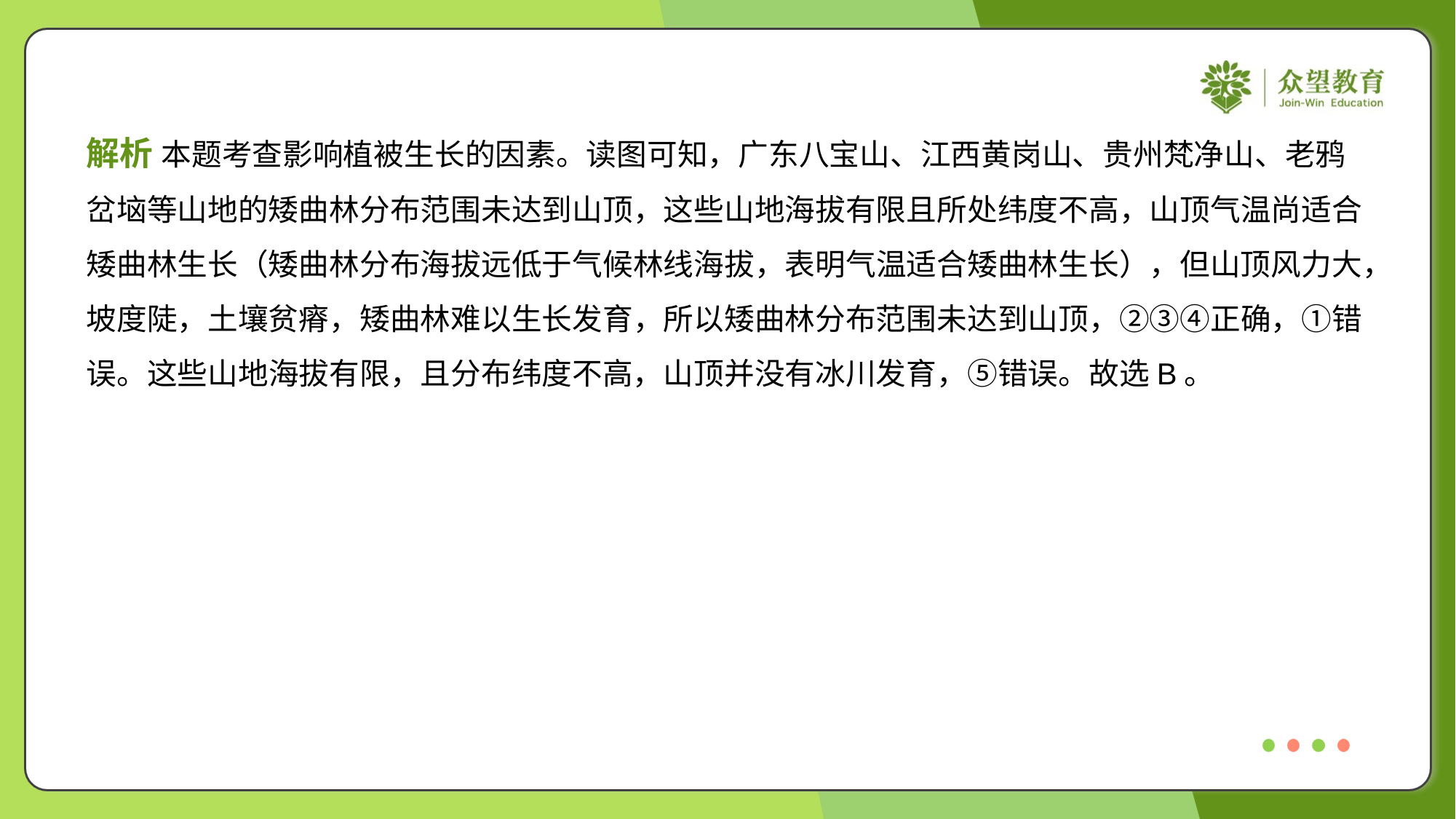

解析 本题考查影响植被生长的因素。读图可知，广东八宝山、江西黄岗山、贵州梵净山、老鸦
岔垴等山地的矮曲林分布范围未达到山顶，这些山地海拔有限且所处纬度不高，山顶气温尚适合
矮曲林生长（矮曲林分布海拔远低于气候林线海拔，表明气温适合矮曲林生长），但山顶风力大，
坡度陡，土壤贫瘠，矮曲林难以生长发育，所以矮曲林分布范围未达到山顶，②③④正确，①错
误。这些山地海拔有限，且分布纬度不高，山顶并没有冰川发育，⑤错误。故选B。